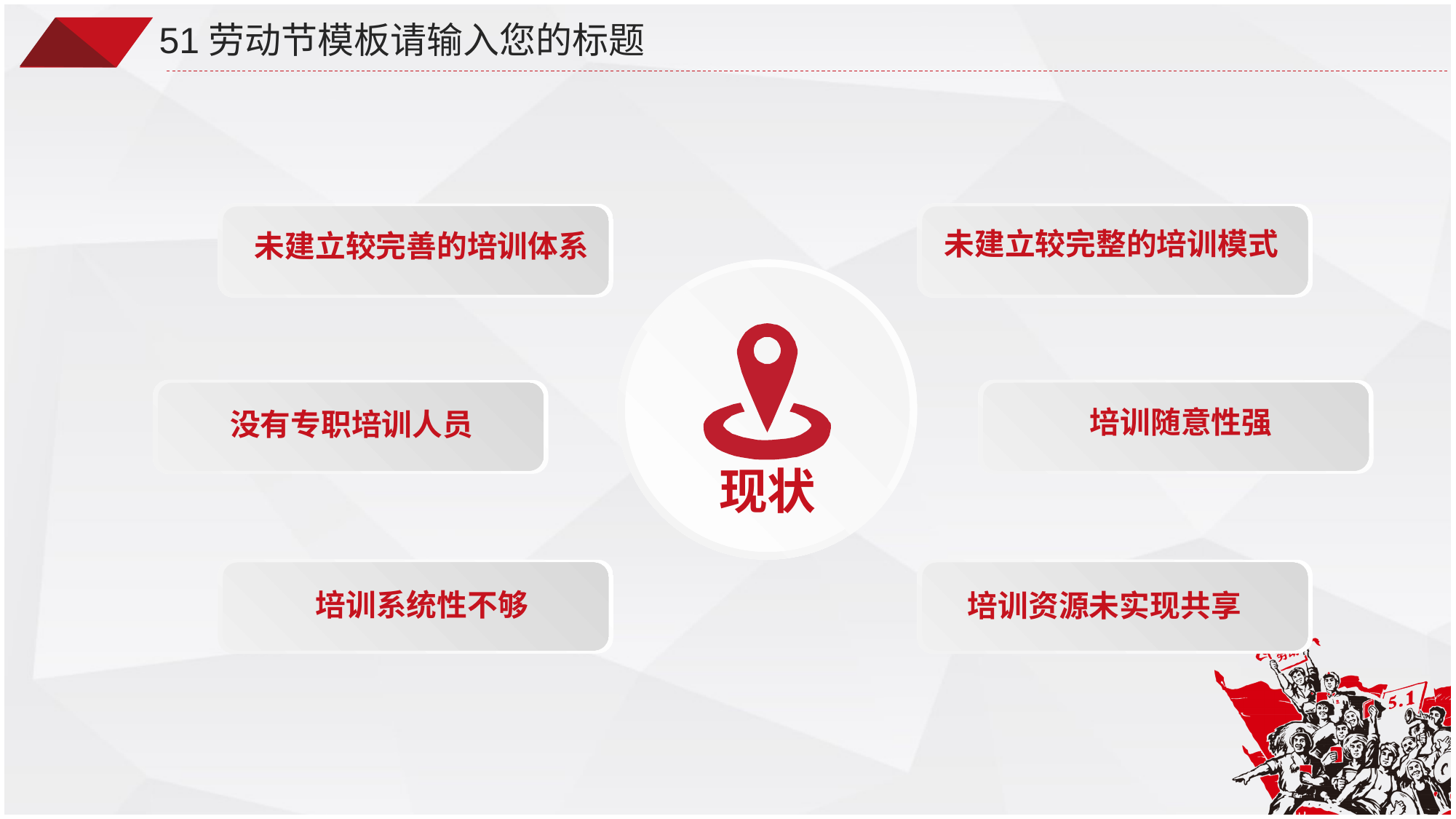

51劳动节模板请输入您的标题

未建立较完整的培训模式
未建立较完善的培训体系

现状

培训随意性强
没有专职培训人员

培训系统性不够
培训资源未实现共享